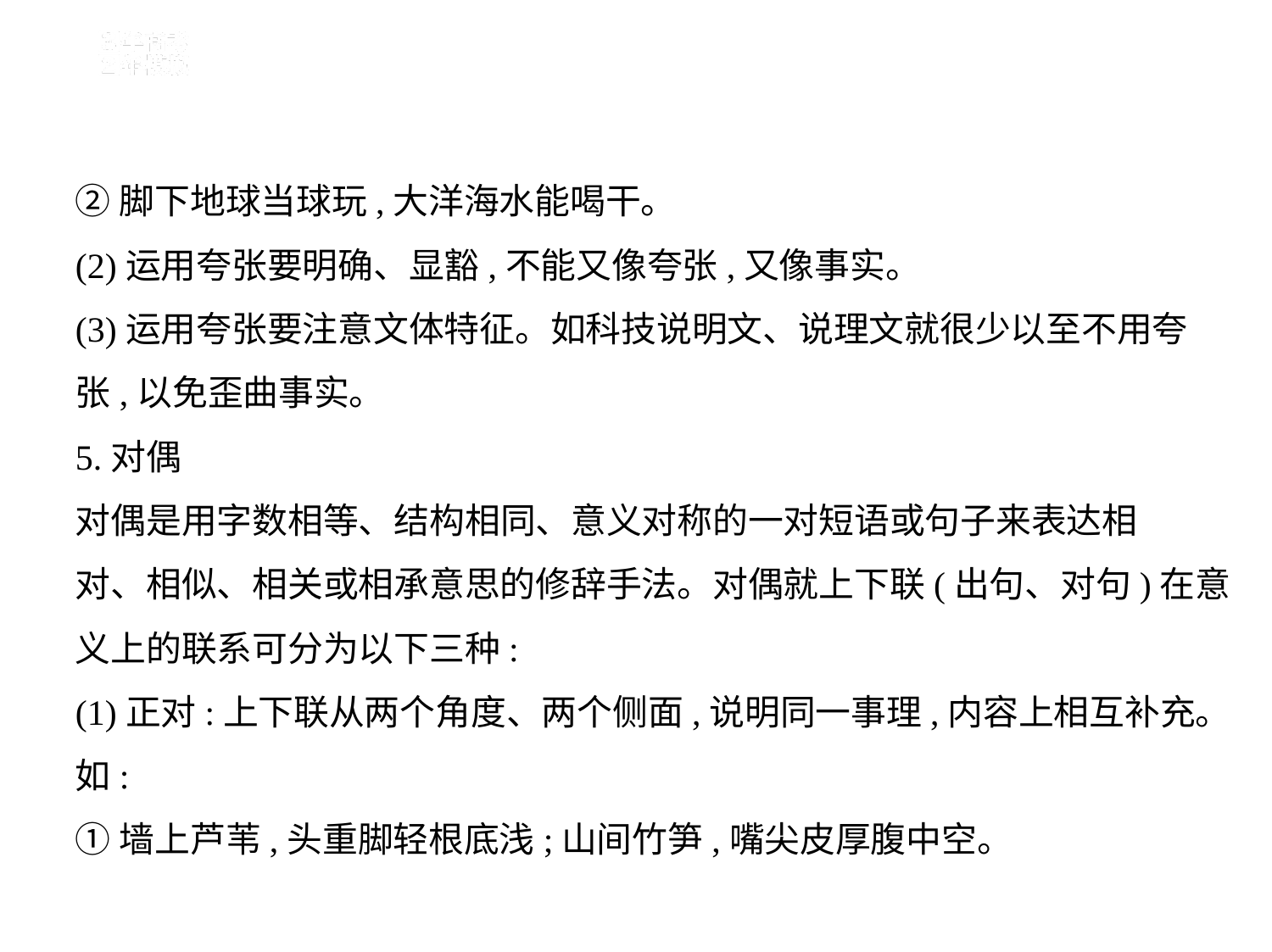

②脚下地球当球玩,大洋海水能喝干。
(2)运用夸张要明确、显豁,不能又像夸张,又像事实。
(3)运用夸张要注意文体特征。如科技说明文、说理文就很少以至不用夸
张,以免歪曲事实。
5.对偶
对偶是用字数相等、结构相同、意义对称的一对短语或句子来表达相
对、相似、相关或相承意思的修辞手法。对偶就上下联(出句、对句)在意
义上的联系可分为以下三种:
(1)正对:上下联从两个角度、两个侧面,说明同一事理,内容上相互补充。
如:
①墙上芦苇,头重脚轻根底浅;山间竹笋,嘴尖皮厚腹中空。